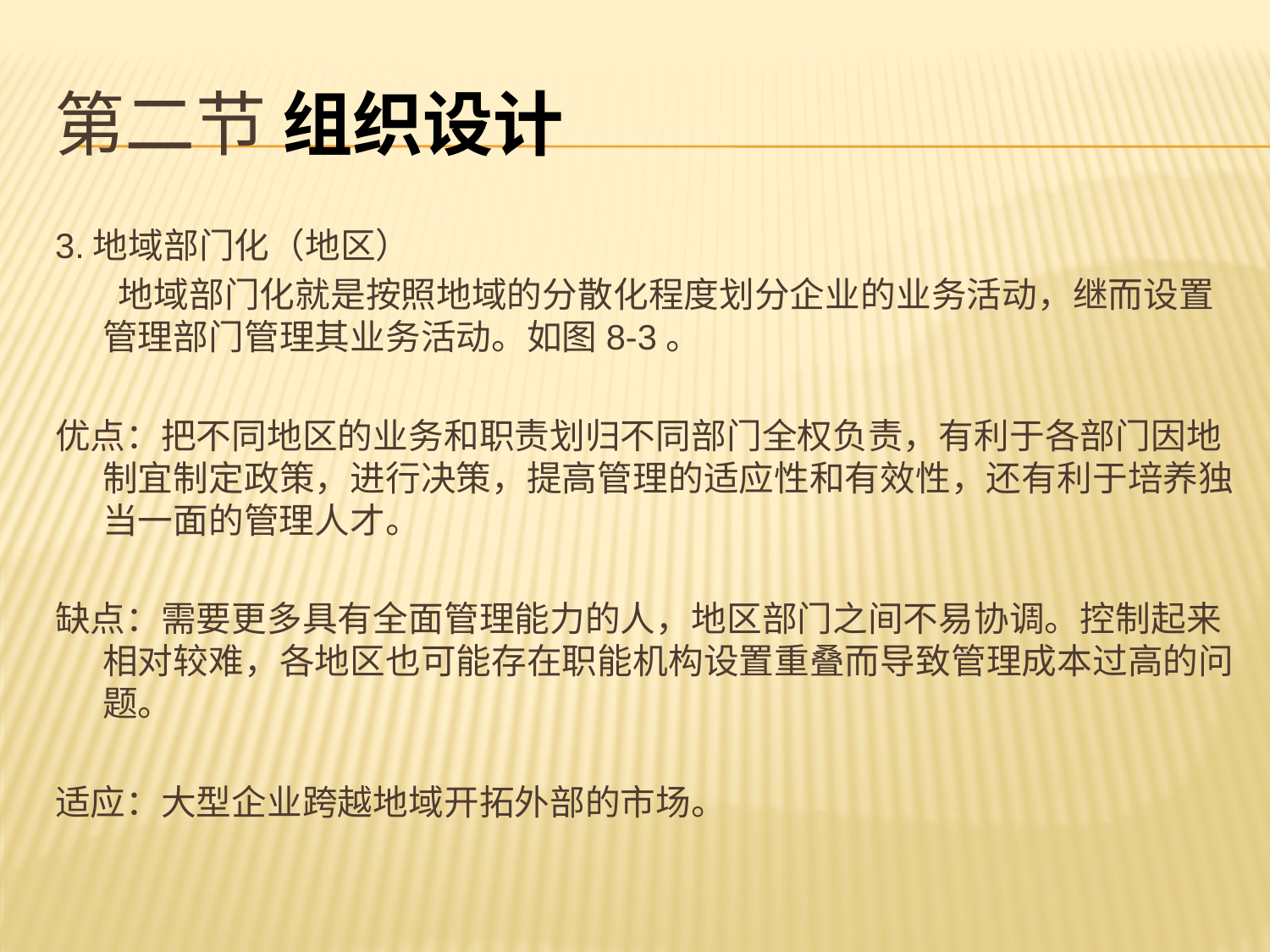

# 第二节 组织设计
3.地域部门化（地区）
       地域部门化就是按照地域的分散化程度划分企业的业务活动，继而设置管理部门管理其业务活动。如图8-3。

优点：把不同地区的业务和职责划归不同部门全权负责，有利于各部门因地制宜制定政策，进行决策，提高管理的适应性和有效性，还有利于培养独当一面的管理人才。

缺点：需要更多具有全面管理能力的人，地区部门之间不易协调。控制起来相对较难，各地区也可能存在职能机构设置重叠而导致管理成本过高的问题。

适应：大型企业跨越地域开拓外部的市场。